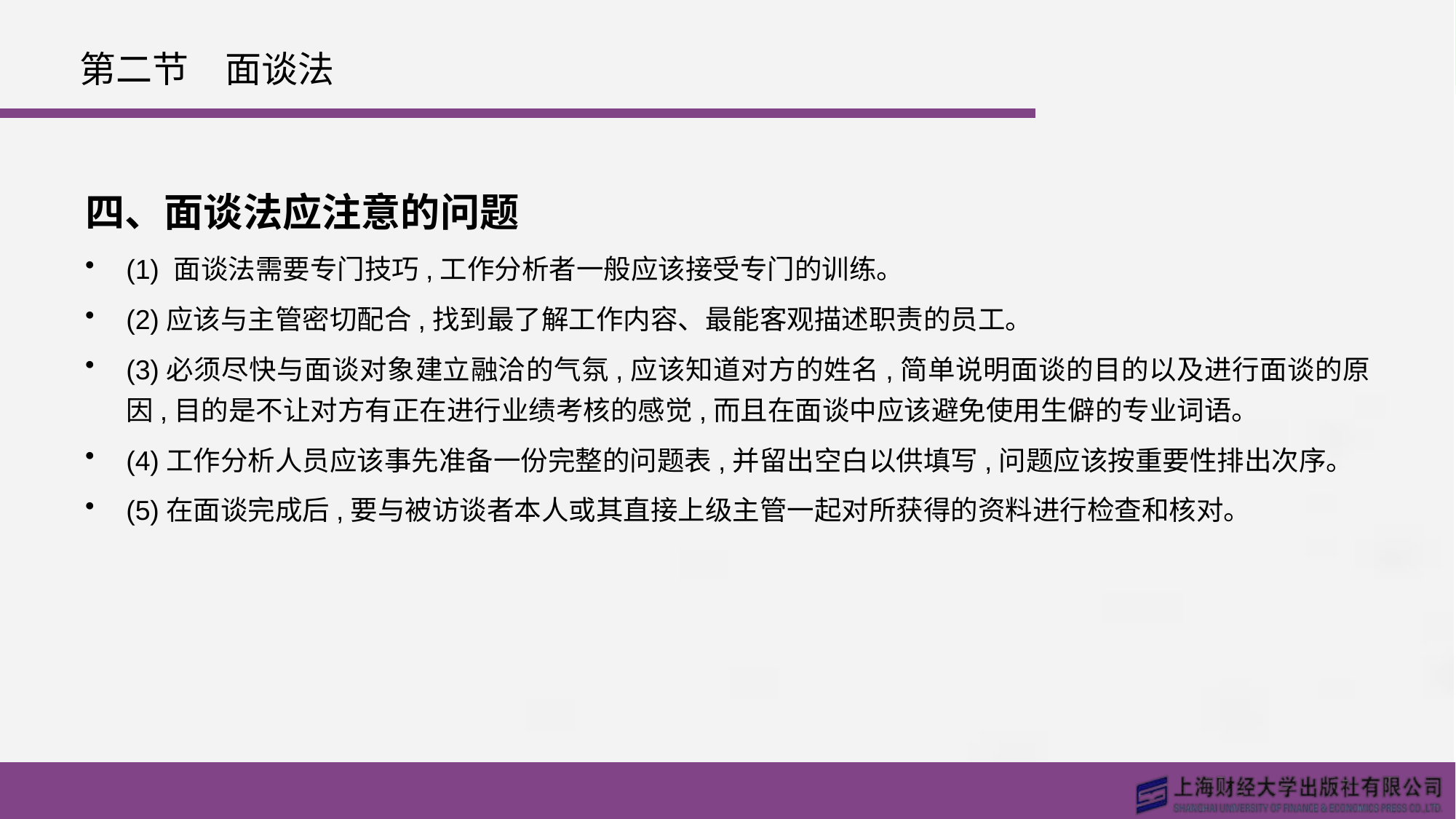

# 第二节　面谈法
四、面谈法应注意的问题
(1) 面谈法需要专门技巧,工作分析者一般应该接受专门的训练。
(2)应该与主管密切配合,找到最了解工作内容、最能客观描述职责的员工。
(3)必须尽快与面谈对象建立融洽的气氛,应该知道对方的姓名,简单说明面谈的目的以及进行面谈的原因,目的是不让对方有正在进行业绩考核的感觉,而且在面谈中应该避免使用生僻的专业词语。
(4)工作分析人员应该事先准备一份完整的问题表,并留出空白以供填写,问题应该按重要性排出次序。
(5)在面谈完成后,要与被访谈者本人或其直接上级主管一起对所获得的资料进行检查和核对。